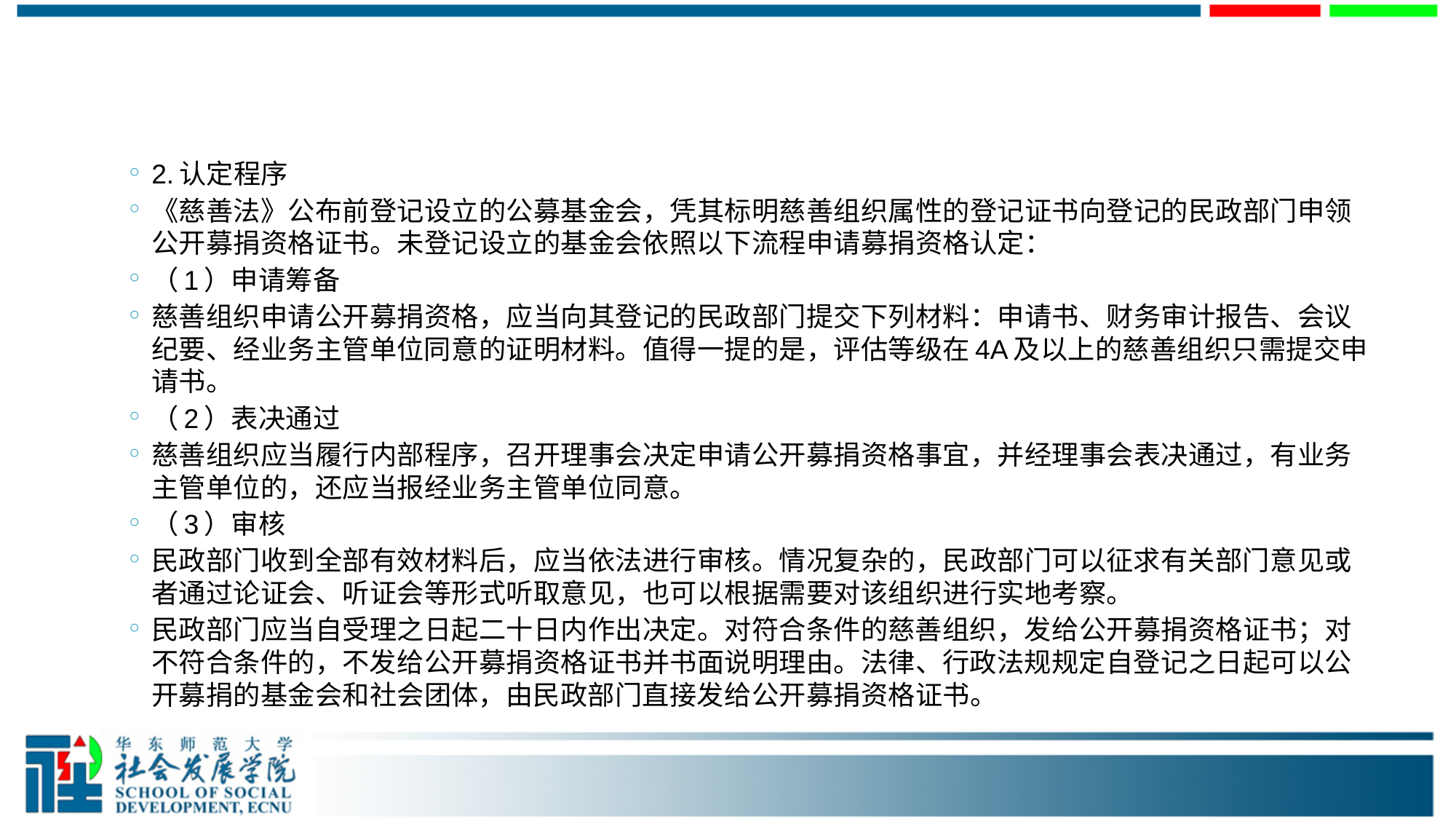

#
2.认定程序
《慈善法》公布前登记设立的公募基金会，凭其标明慈善组织属性的登记证书向登记的民政部门申领公开募捐资格证书。未登记设立的基金会依照以下流程申请募捐资格认定：
（1）申请筹备
慈善组织申请公开募捐资格，应当向其登记的民政部门提交下列材料：申请书、财务审计报告、会议纪要、经业务主管单位同意的证明材料。值得一提的是，评估等级在4A及以上的慈善组织只需提交申请书。
（2）表决通过
慈善组织应当履行内部程序，召开理事会决定申请公开募捐资格事宜，并经理事会表决通过，有业务主管单位的，还应当报经业务主管单位同意。
（3）审核
民政部门收到全部有效材料后，应当依法进行审核。情况复杂的，民政部门可以征求有关部门意见或者通过论证会、听证会等形式听取意见，也可以根据需要对该组织进行实地考察。
民政部门应当自受理之日起二十日内作出决定。对符合条件的慈善组织，发给公开募捐资格证书；对不符合条件的，不发给公开募捐资格证书并书面说明理由。法律、行政法规规定自登记之日起可以公开募捐的基金会和社会团体，由民政部门直接发给公开募捐资格证书。